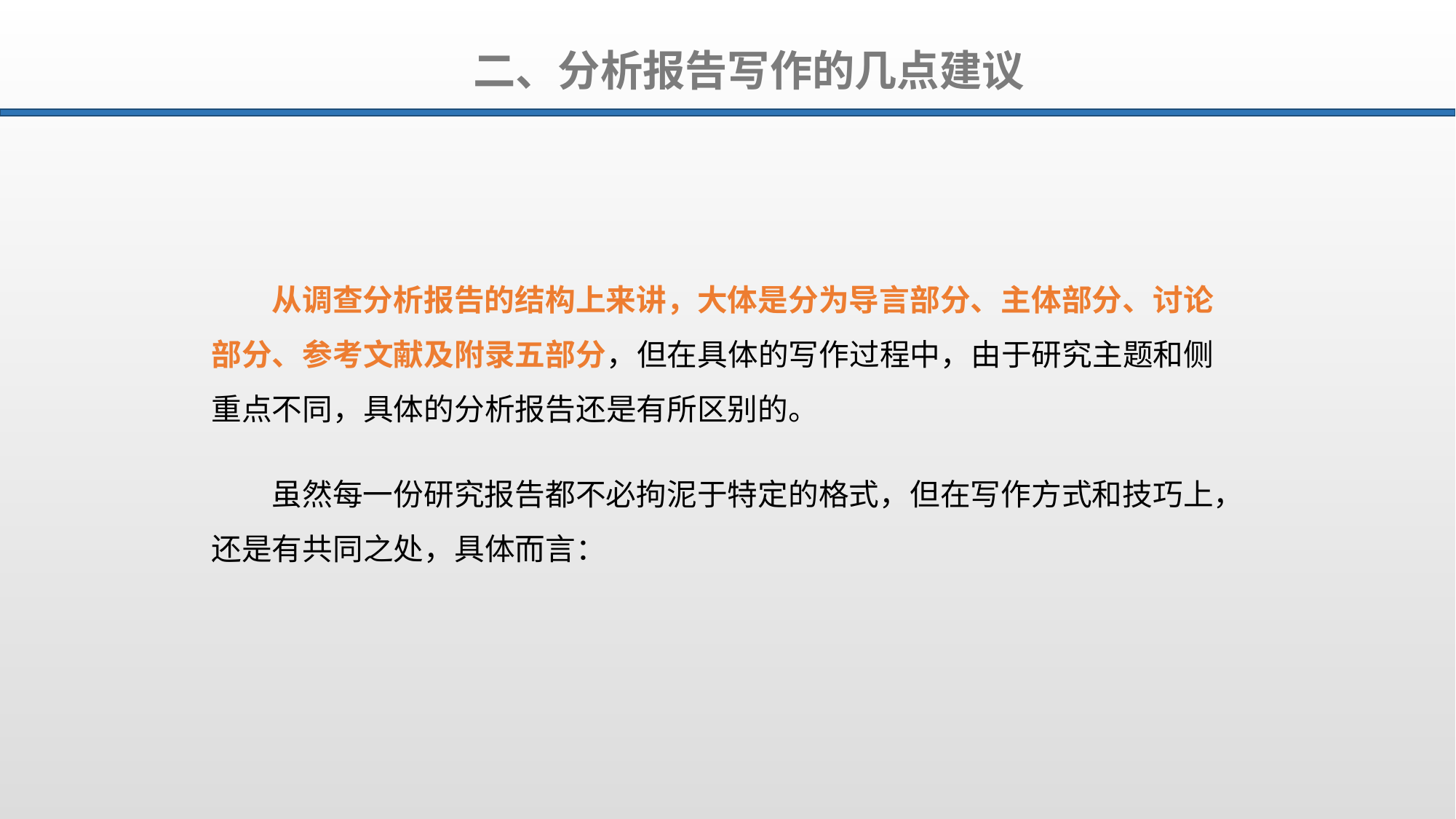

二、分析报告写作的几点建议

从调查分析报告的结构上来讲，大体是分为导言部分、主体部分、讨论部分、参考文献及附录五部分，但在具体的写作过程中，由于研究主题和侧重点不同，具体的分析报告还是有所区别的。
虽然每一份研究报告都不必拘泥于特定的格式，但在写作方式和技巧上，还是有共同之处，具体而言：